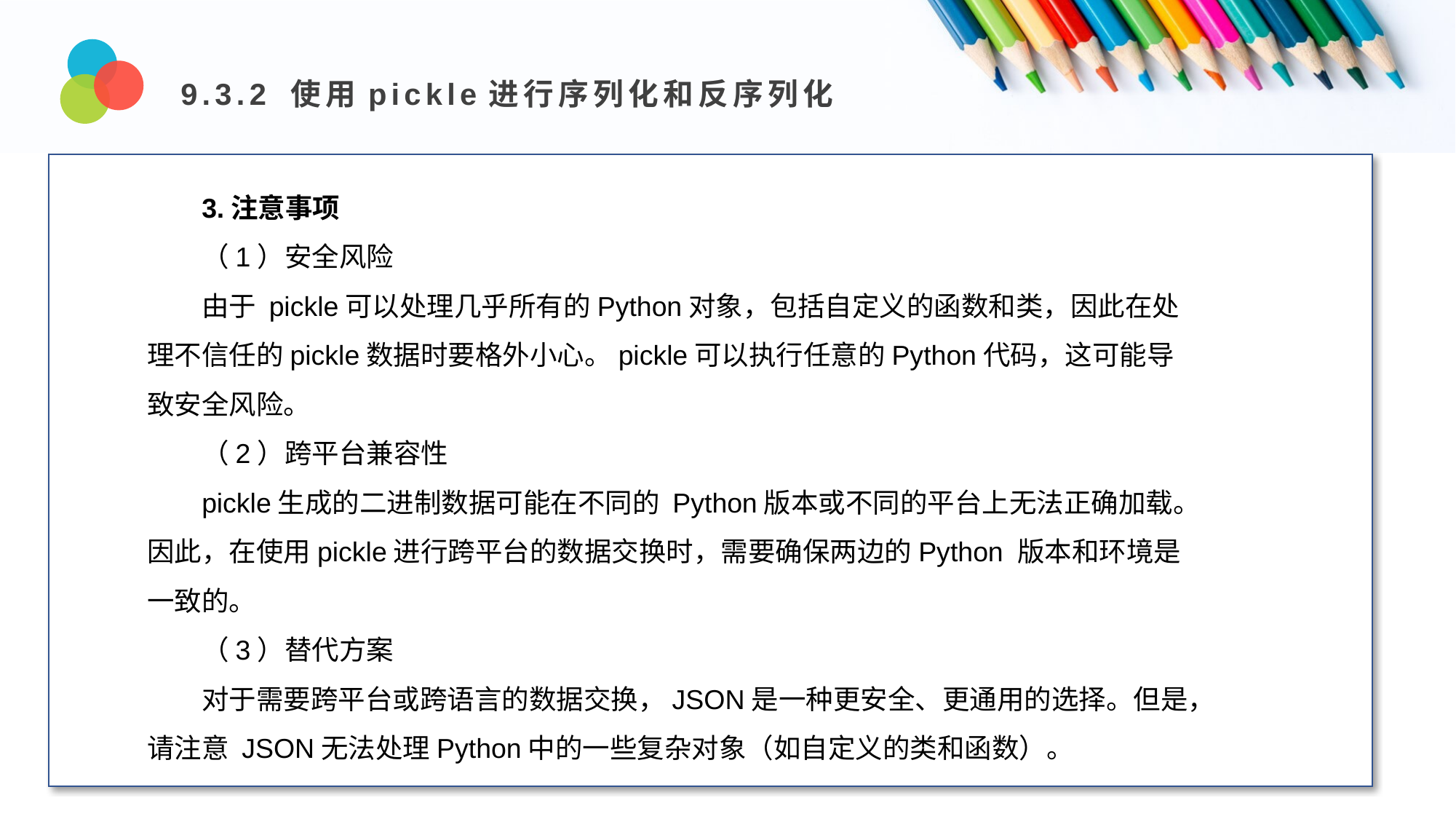

9.3.2 使用pickle进行序列化和反序列化
Design and Production
3.注意事项
（1）安全风险
由于 pickle可以处理几乎所有的Python对象，包括自定义的函数和类，因此在处理不信任的pickle数据时要格外小心。pickle可以执行任意的Python代码，这可能导致安全风险。
（2）跨平台兼容性
pickle生成的二进制数据可能在不同的 Python版本或不同的平台上无法正确加载。因此，在使用pickle进行跨平台的数据交换时，需要确保两边的Python 版本和环境是一致的。
（3）替代方案
对于需要跨平台或跨语言的数据交换，JSON是一种更安全、更通用的选择。但是，请注意 JSON无法处理Python中的一些复杂对象（如自定义的类和函数）。